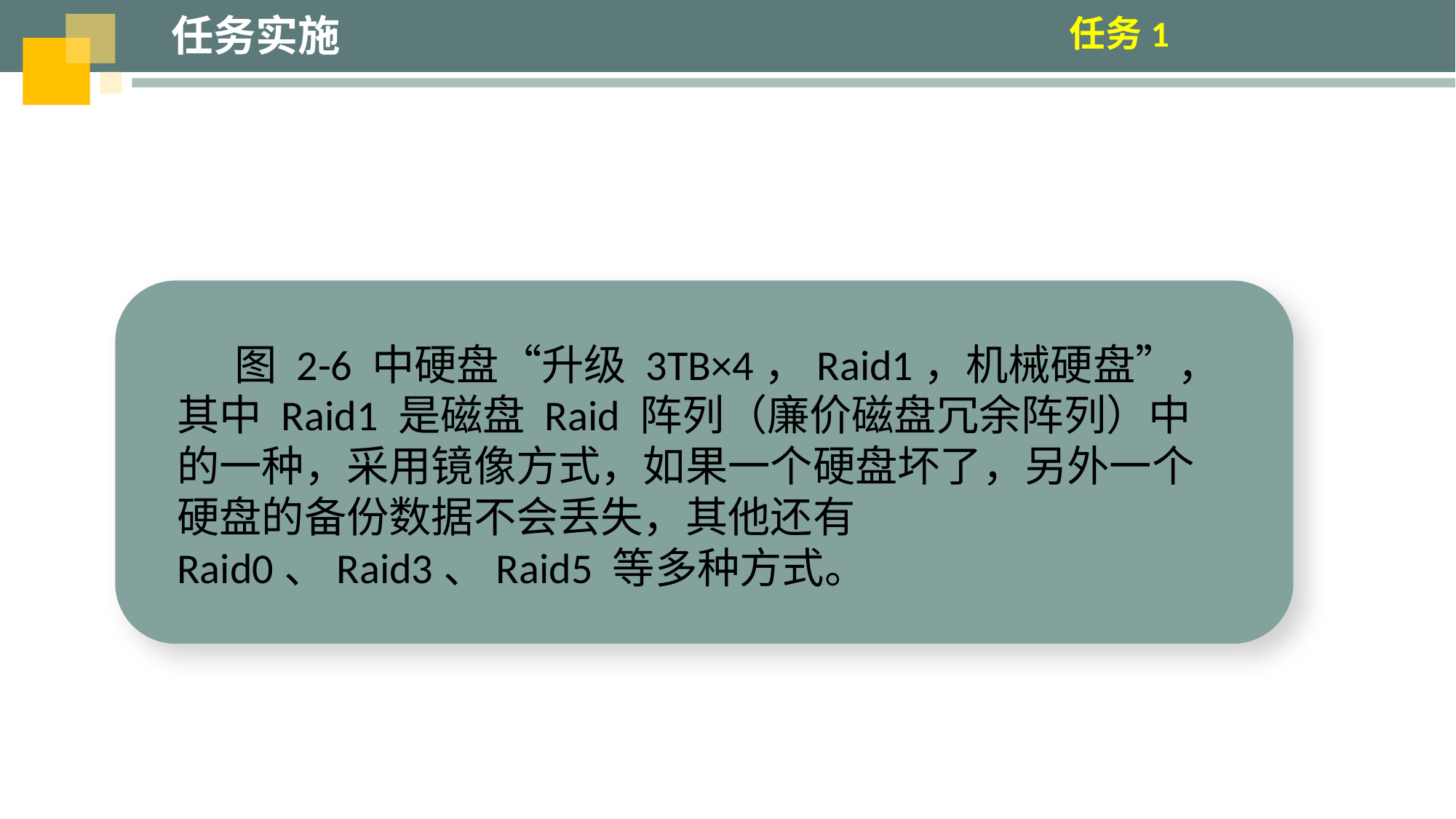

任务实施
任务1

     图 2-6 中硬盘“升级 3TB×4，Raid1，机械硬盘”，其中 Raid1 是磁盘 Raid 阵列（廉价磁盘冗余阵列）中的一种，采用镜像方式，如果一个硬盘坏了，另外一个硬盘的备份数据不会丢失，其他还有 Raid0、Raid3、Raid5 等多种方式。